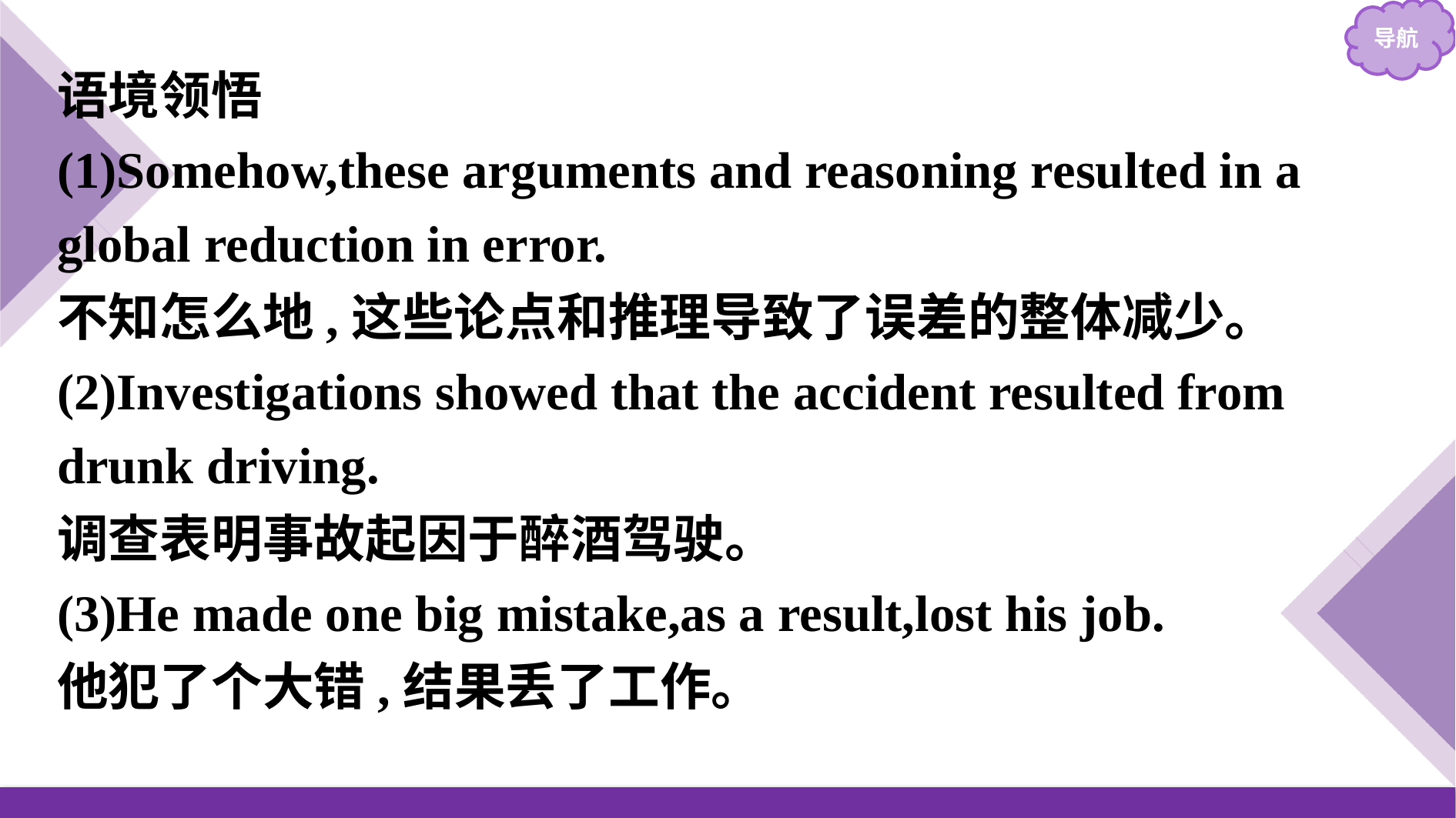

语境领悟
(1)Somehow,these arguments and reasoning resulted in a global reduction in error.
不知怎么地,这些论点和推理导致了误差的整体减少。
(2)Investigations showed that the accident resulted from drunk driving.
调查表明事故起因于醉酒驾驶。
(3)He made one big mistake,as a result,lost his job.
他犯了个大错,结果丢了工作。